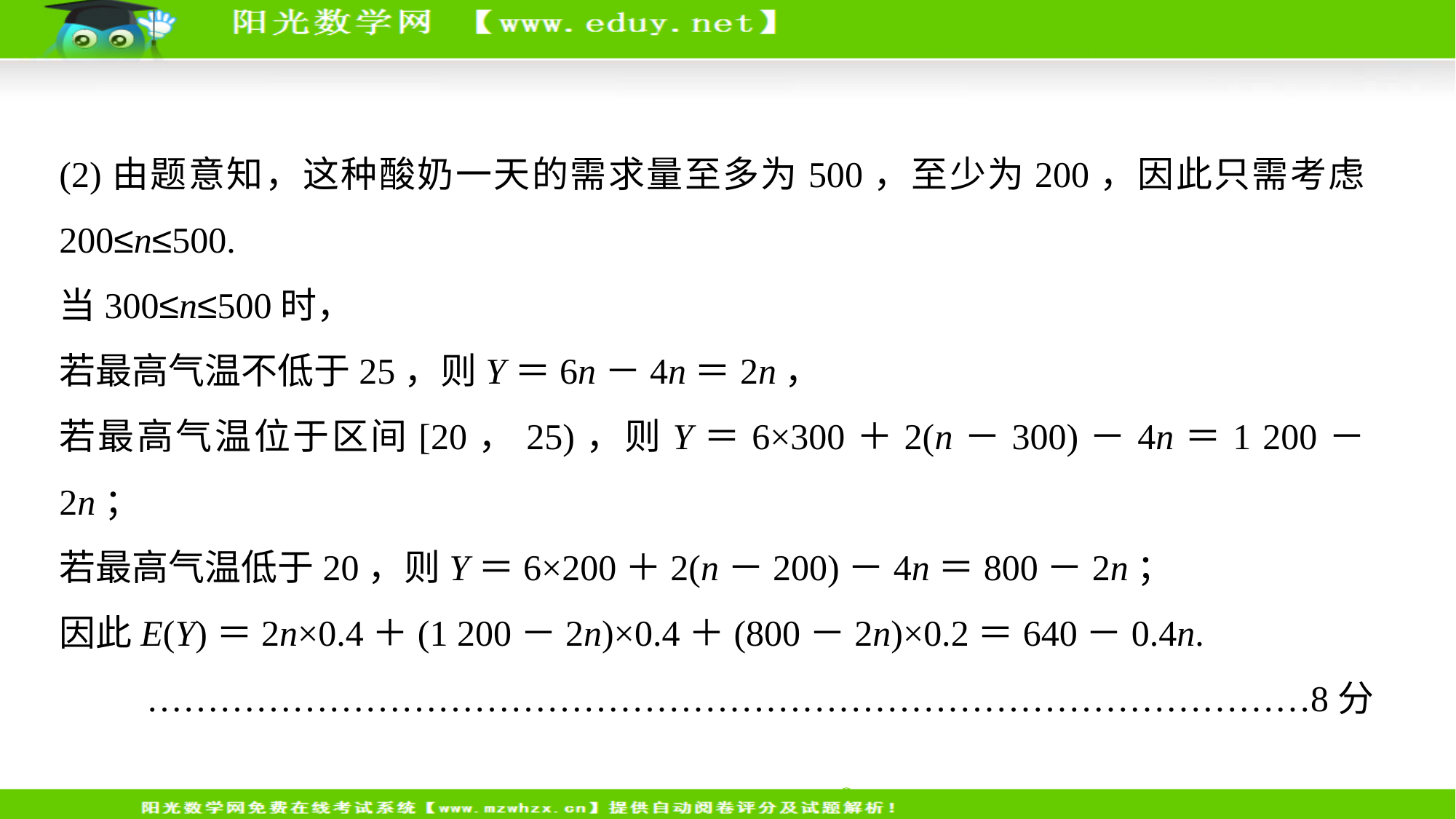

(2)由题意知，这种酸奶一天的需求量至多为500，至少为200，因此只需考虑200≤n≤500.
当300≤n≤500时，
若最高气温不低于25，则Y＝6n－4n＝2n，
若最高气温位于区间[20，25)，则Y＝6×300＋2(n－300)－4n＝1 200－2n；
若最高气温低于20，则Y＝6×200＋2(n－200)－4n＝800－2n；
因此E(Y)＝2n×0.4＋(1 200－2n)×0.4＋(800－2n)×0.2＝640－0.4n.
……………………………………………………………………………………8分